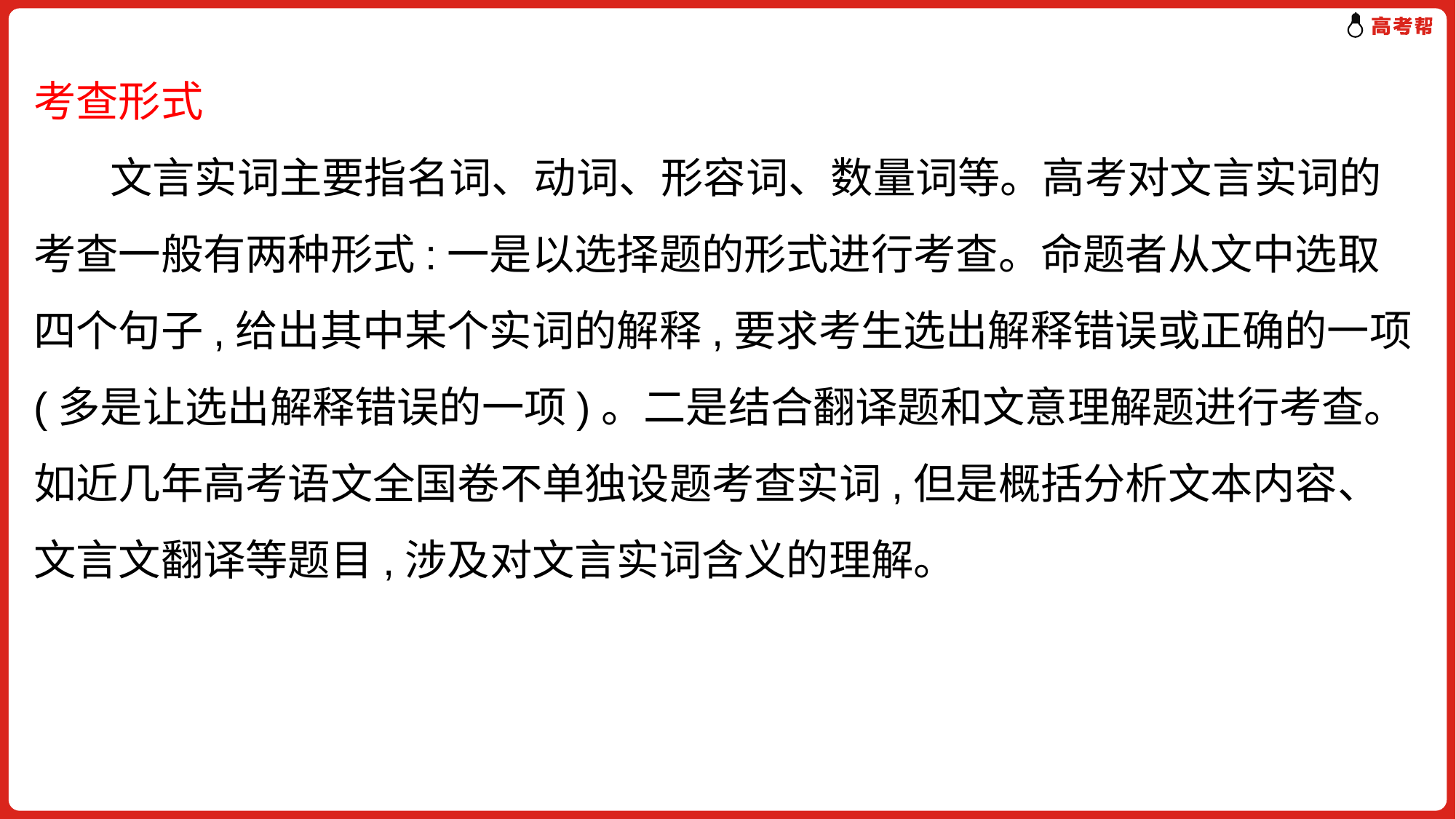

考查形式
       文言实词主要指名词、动词、形容词、数量词等。高考对文言实词的考查一般有两种形式:一是以选择题的形式进行考查。命题者从文中选取四个句子,给出其中某个实词的解释,要求考生选出解释错误或正确的一项(多是让选出解释错误的一项)。二是结合翻译题和文意理解题进行考查。如近几年高考语文全国卷不单独设题考查实词,但是概括分析文本内容、文言文翻译等题目,涉及对文言实词含义的理解。